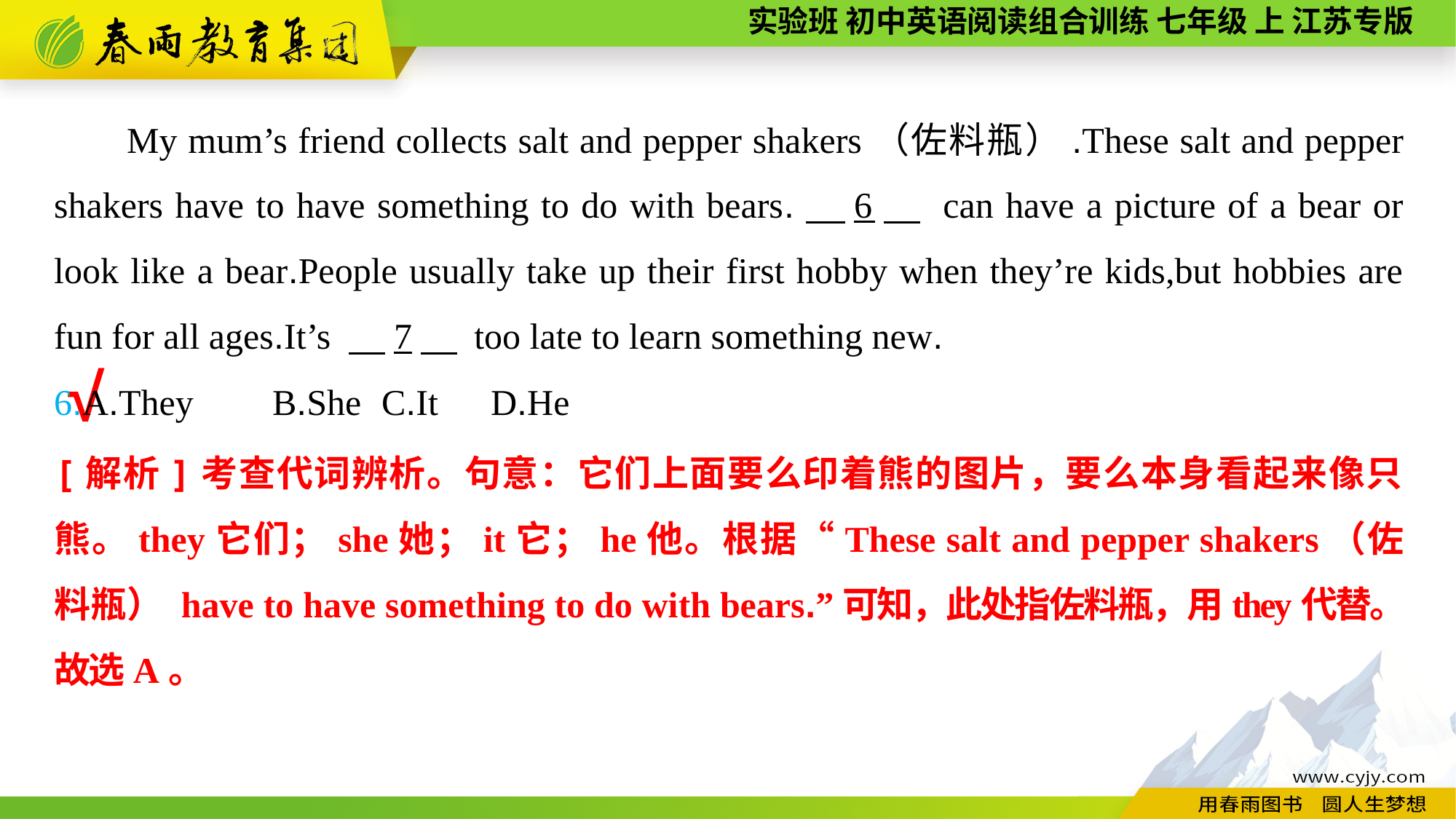

My mum’s friend collects salt and pepper shakers（佐料瓶）.These salt and pepper shakers have to have something to do with bears.　6　 can have a picture of a bear or look like a bear.People usually take up their first hobby when they’re kids,but hobbies are fun for all ages.It’s 　7　 too late to learn something new.
6.A.They	B.She	C.It	D.He
√
[解析]考查代词辨析。句意：它们上面要么印着熊的图片，要么本身看起来像只熊。they它们；she她；it它；he他。根据“These salt and pepper shakers（佐料瓶） have to have something to do with bears.”可知，此处指佐料瓶，用they代替。故选A。